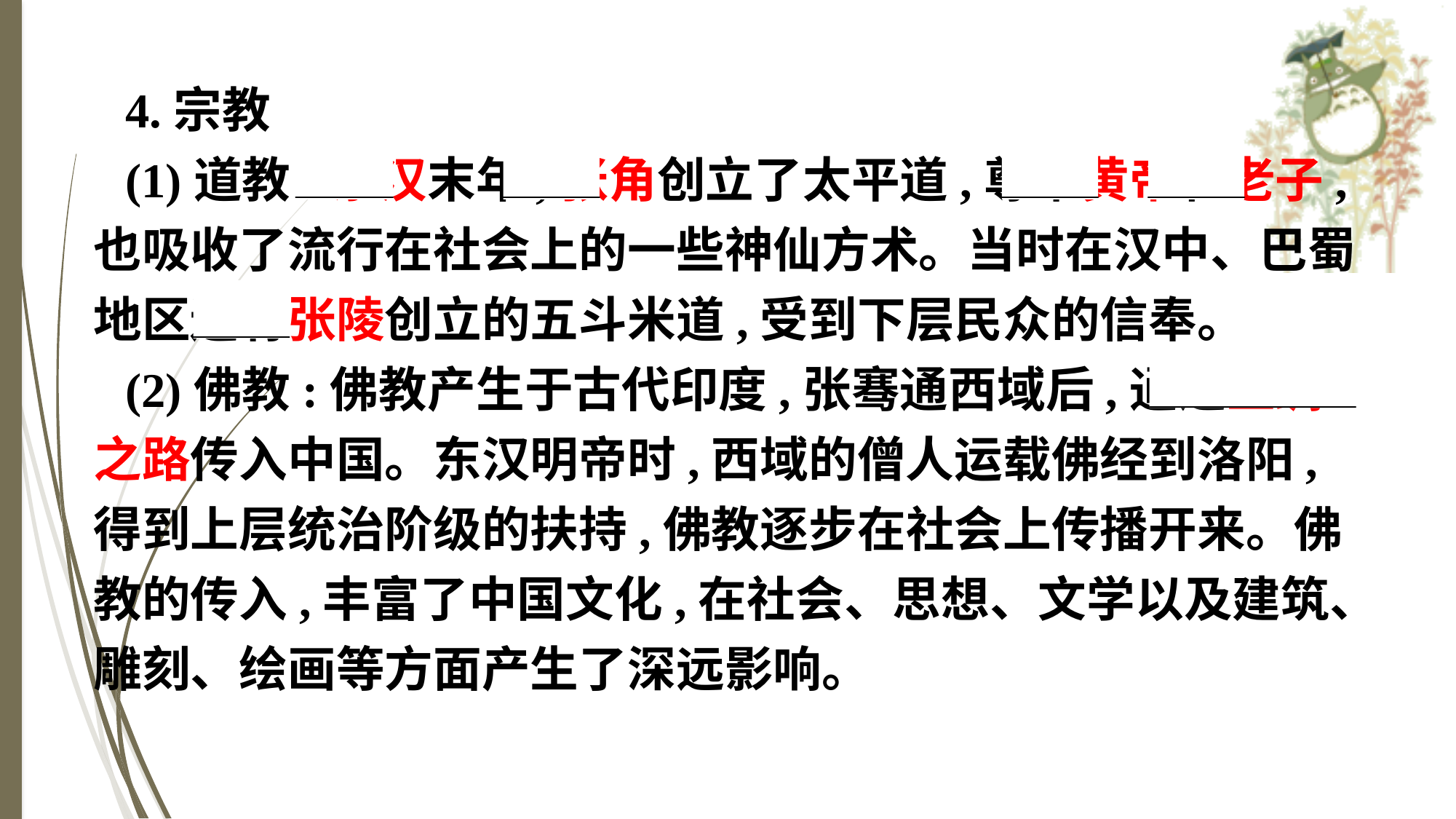

4.宗教
(1)道教:东汉末年,张角创立了太平道,尊奉黄帝和老子,也吸收了流行在社会上的一些神仙方术。当时在汉中、巴蜀地区还有张陵创立的五斗米道,受到下层民众的信奉。
(2)佛教:佛教产生于古代印度,张骞通西域后,通过丝绸之路传入中国。东汉明帝时,西域的僧人运载佛经到洛阳,得到上层统治阶级的扶持,佛教逐步在社会上传播开来。佛教的传入,丰富了中国文化,在社会、思想、文学以及建筑、雕刻、绘画等方面产生了深远影响。